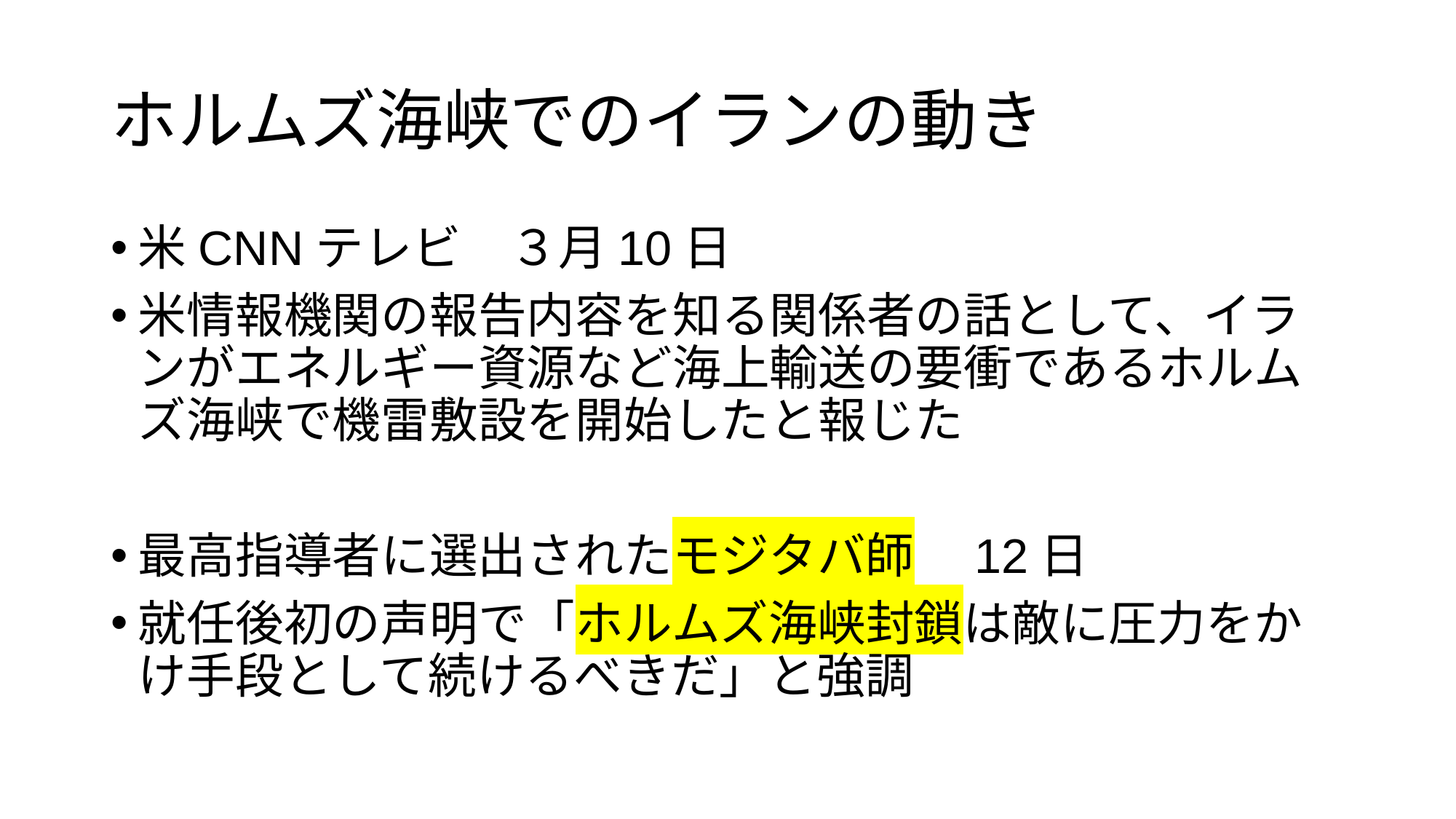

# ホルムズ海峡でのイランの動き
米CNNテレビ　３月10日
米情報機関の報告内容を知る関係者の話として、イランがエネルギー資源など海上輸送の要衝であるホルムズ海峡で機雷敷設を開始したと報じた

最高指導者に選出されたモジタバ師　12日
就任後初の声明で「ホルムズ海峡封鎖は敵に圧力をかけ手段として続けるべきだ」と強調